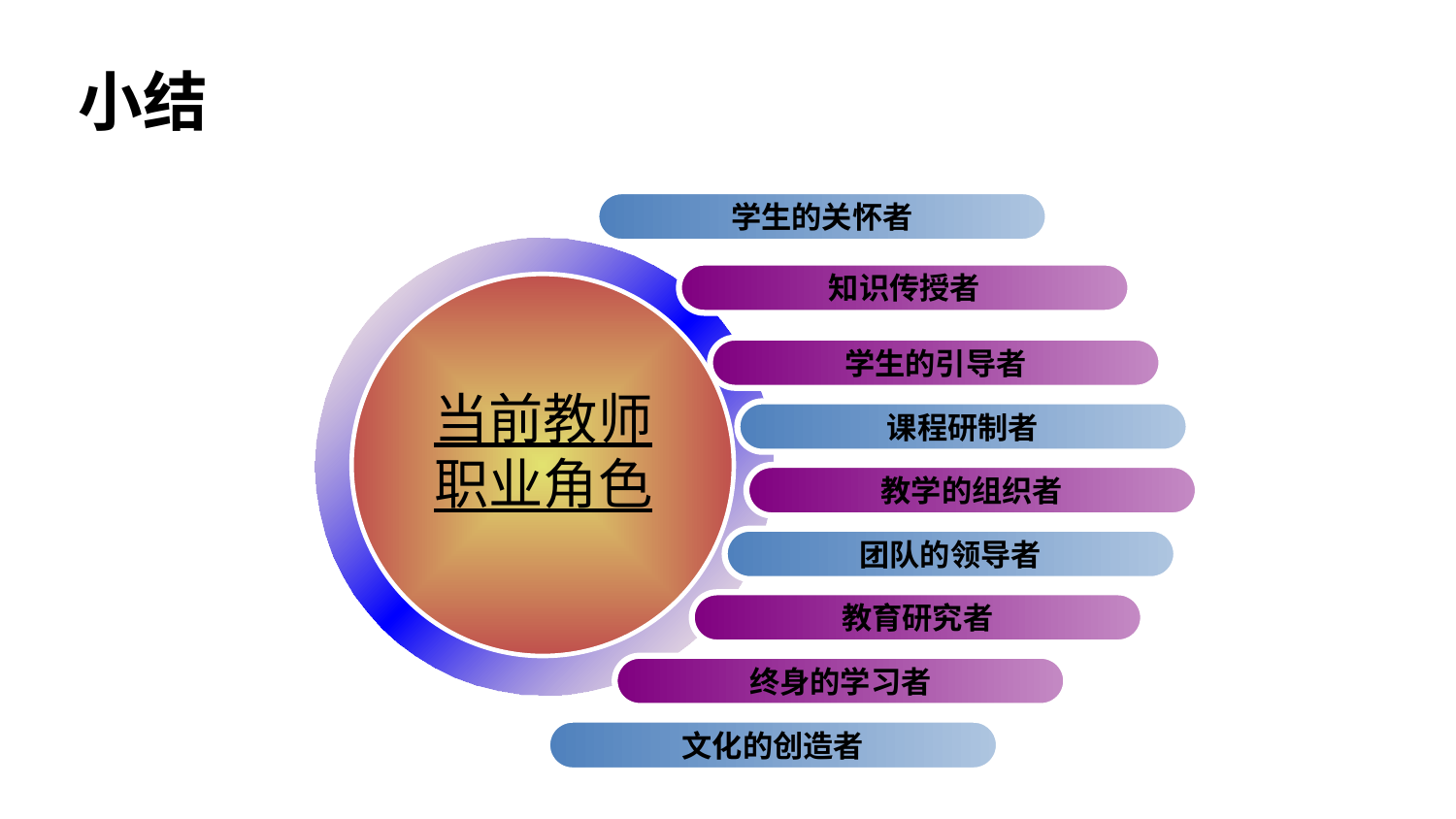

小结
学生的关怀者

当前教师
职业角色
知识传授者
学生的引导者
课程研制者
教学的组织者
团队的领导者
教育研究者
终身的学习者
文化的创造者